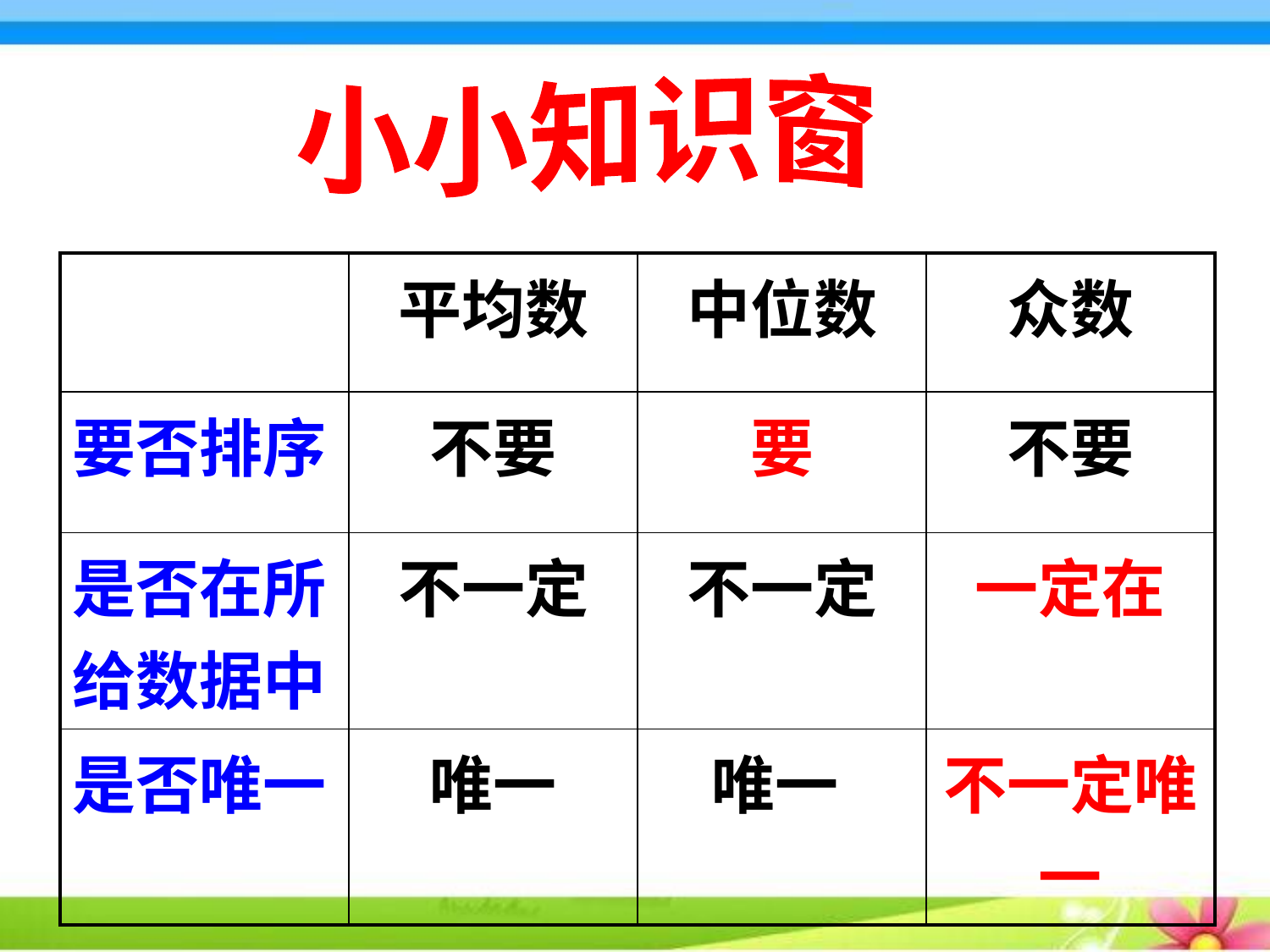

小小知识窗
|  | 平均数 | 中位数 | 众数 |
| --- | --- | --- | --- |
| 要否排序 | 不要 | 要 | 不要 |
| 是否在所给数据中 | 不一定 | 不一定 | 一定在 |
| 是否唯一 | 唯一 | 唯一 | 不一定唯一 |